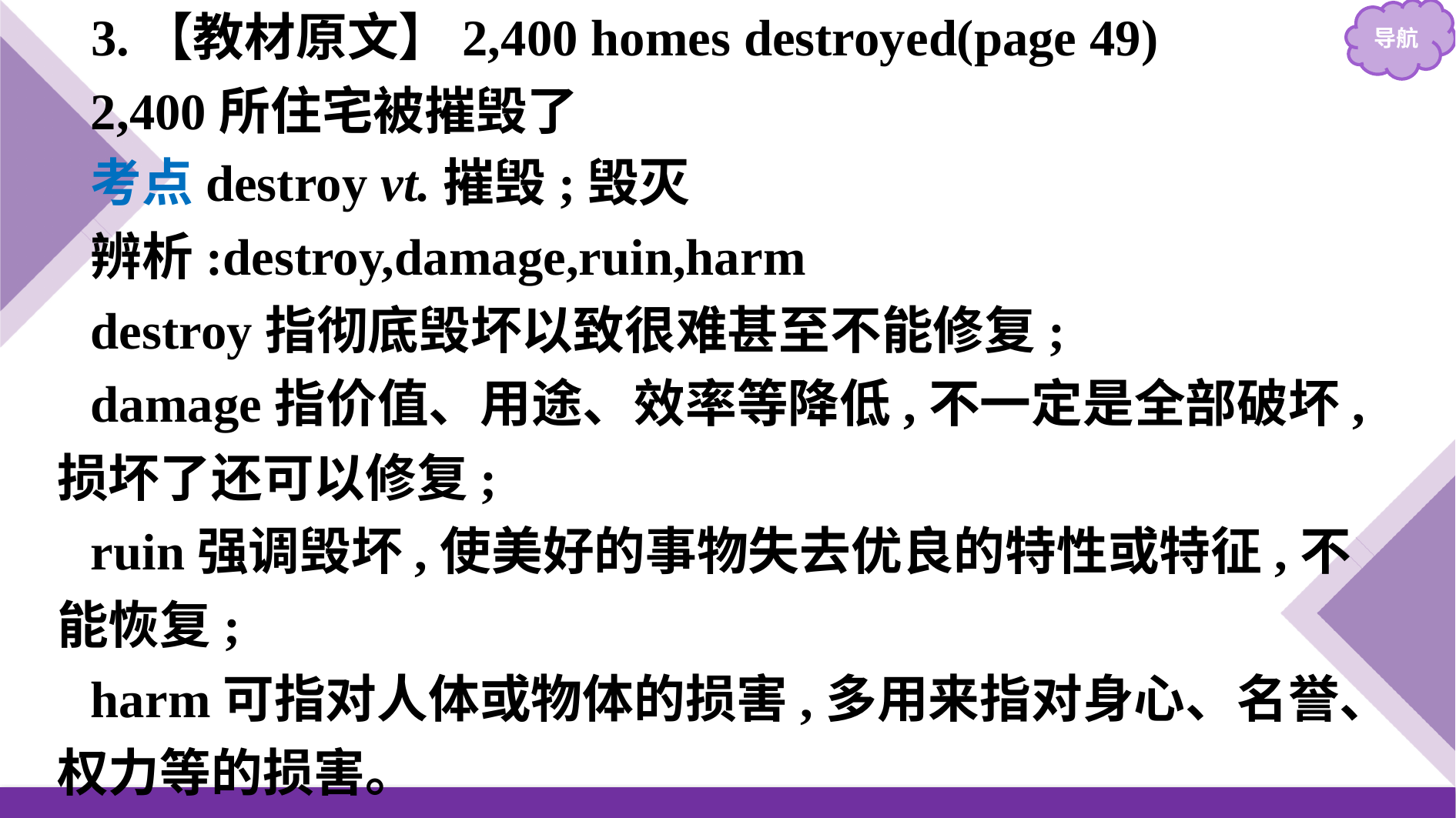

3.【教材原文】2,400 homes destroyed(page 49)
2,400所住宅被摧毁了
考点destroy vt.摧毁;毁灭
辨析:destroy,damage,ruin,harm
destroy指彻底毁坏以致很难甚至不能修复;
damage指价值、用途、效率等降低,不一定是全部破坏,损坏了还可以修复;
ruin强调毁坏,使美好的事物失去优良的特性或特征,不能恢复;
harm可指对人体或物体的损害,多用来指对身心、名誉、权力等的损害。